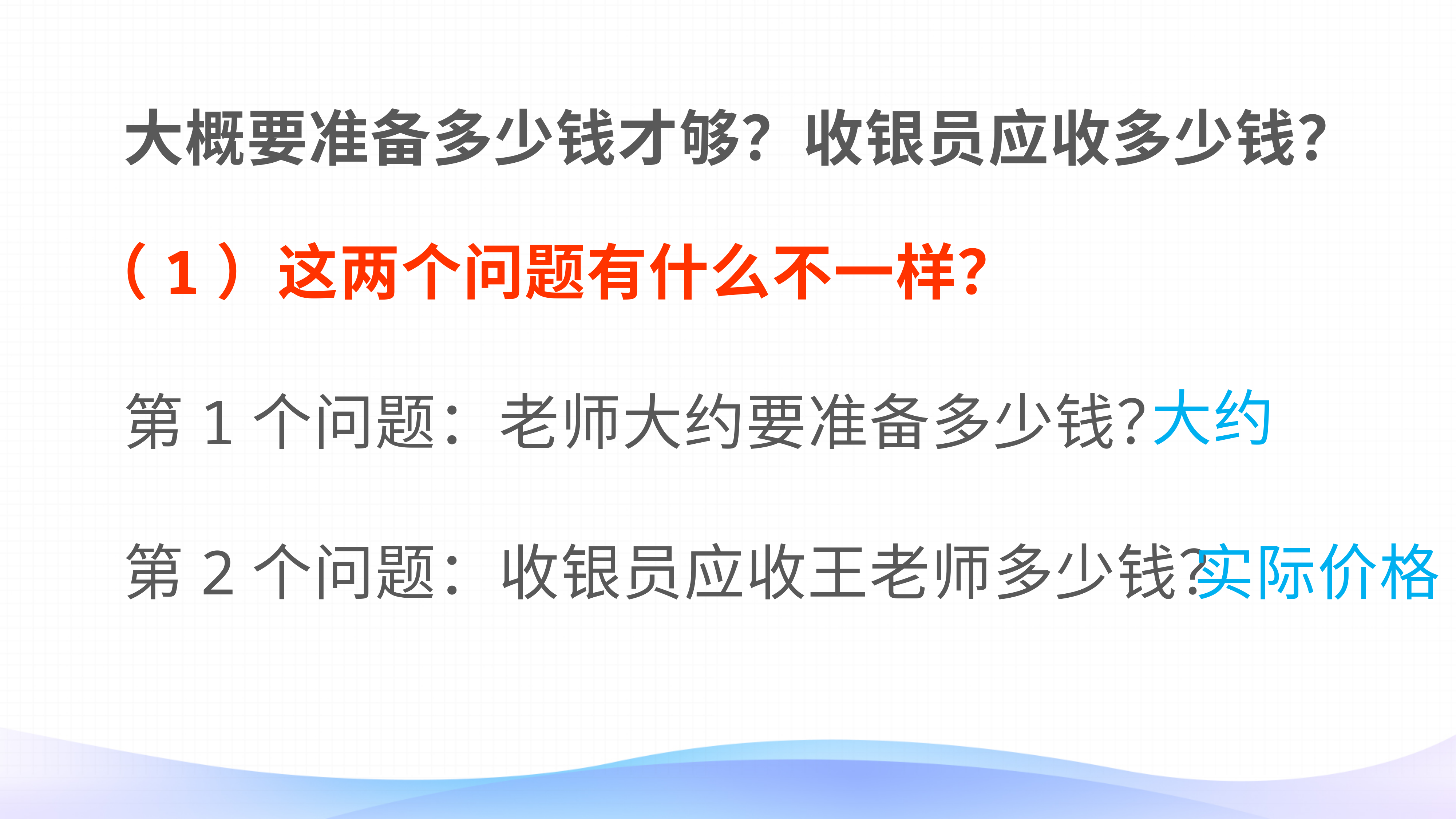

大概要准备多少钱才够？收银员应收多少钱？

（1）这两个问题有什么不一样？
大约
第1个问题：老师大约要准备多少钱？
第2个问题：收银员应收王老师多少钱？
实际价格